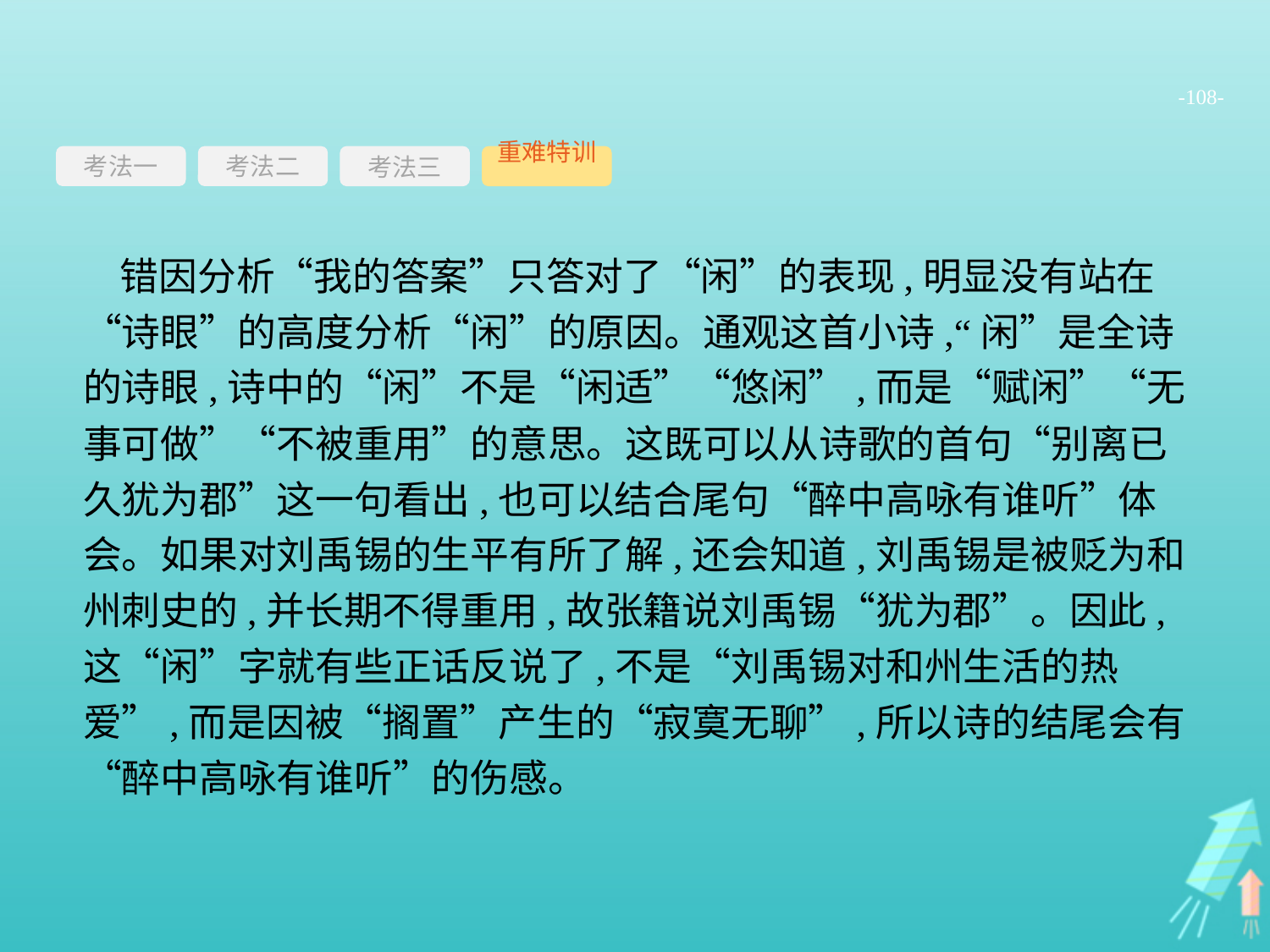

-108-
考法一
考法三
重难特训
考法二
错因分析“我的答案”只答对了“闲”的表现,明显没有站在“诗眼”的高度分析“闲”的原因。通观这首小诗,“闲”是全诗的诗眼,诗中的“闲”不是“闲适”“悠闲”,而是“赋闲”“无事可做”“不被重用”的意思。这既可以从诗歌的首句“别离已久犹为郡”这一句看出,也可以结合尾句“醉中高咏有谁听”体会。如果对刘禹锡的生平有所了解,还会知道,刘禹锡是被贬为和州刺史的,并长期不得重用,故张籍说刘禹锡“犹为郡”。因此,这“闲”字就有些正话反说了,不是“刘禹锡对和州生活的热爱”,而是因被“搁置”产生的“寂寞无聊”,所以诗的结尾会有“醉中高咏有谁听”的伤感。